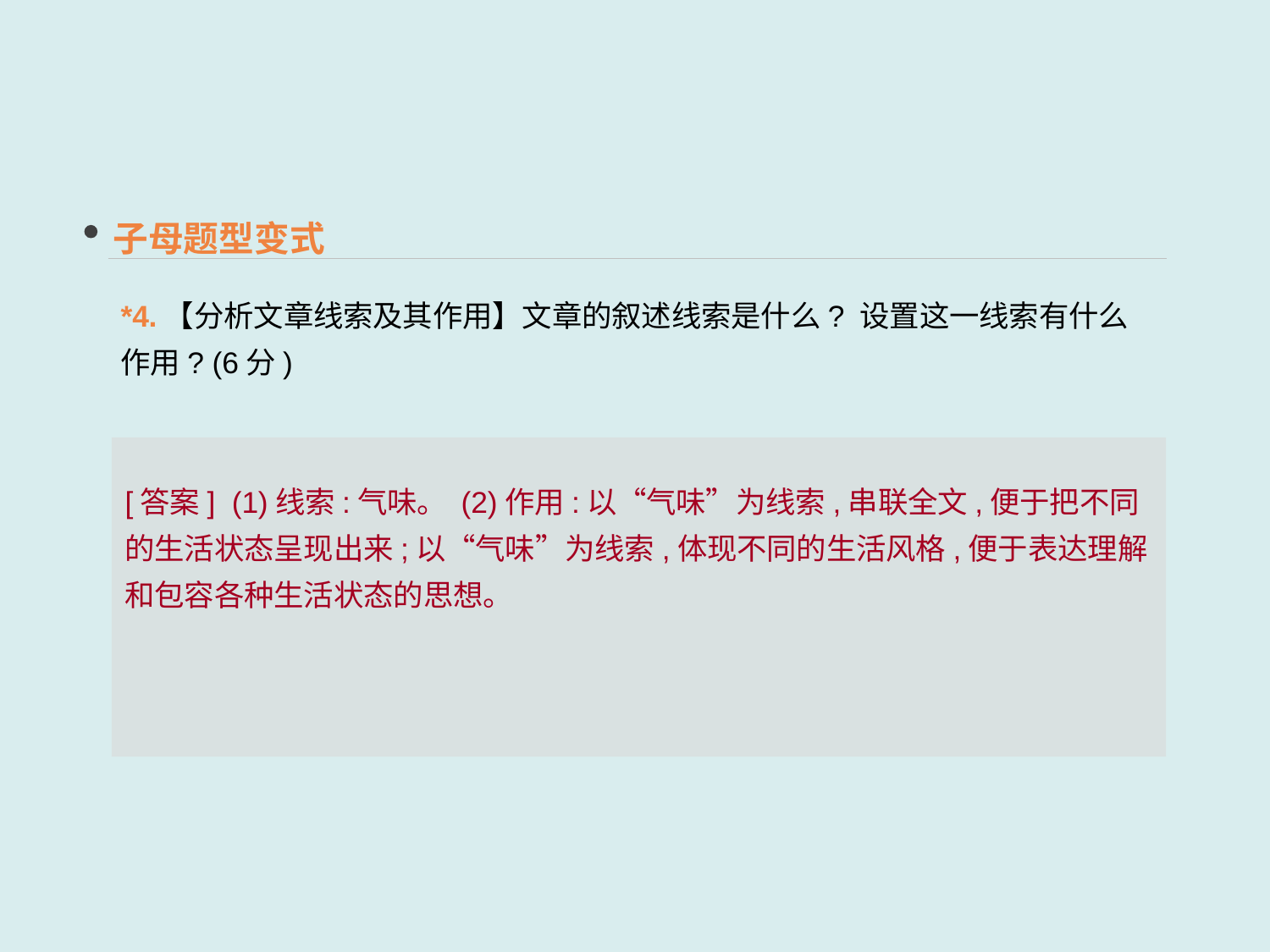

子母题型变式

*4.【分析文章线索及其作用】文章的叙述线索是什么? 设置这一线索有什么作用? (6分)

[答案]  (1)线索:气味。 (2)作用:以“气味”为线索,串联全文,便于把不同的生活状态呈现出来;以“气味”为线索,体现不同的生活风格,便于表达理解和包容各种生活状态的思想。